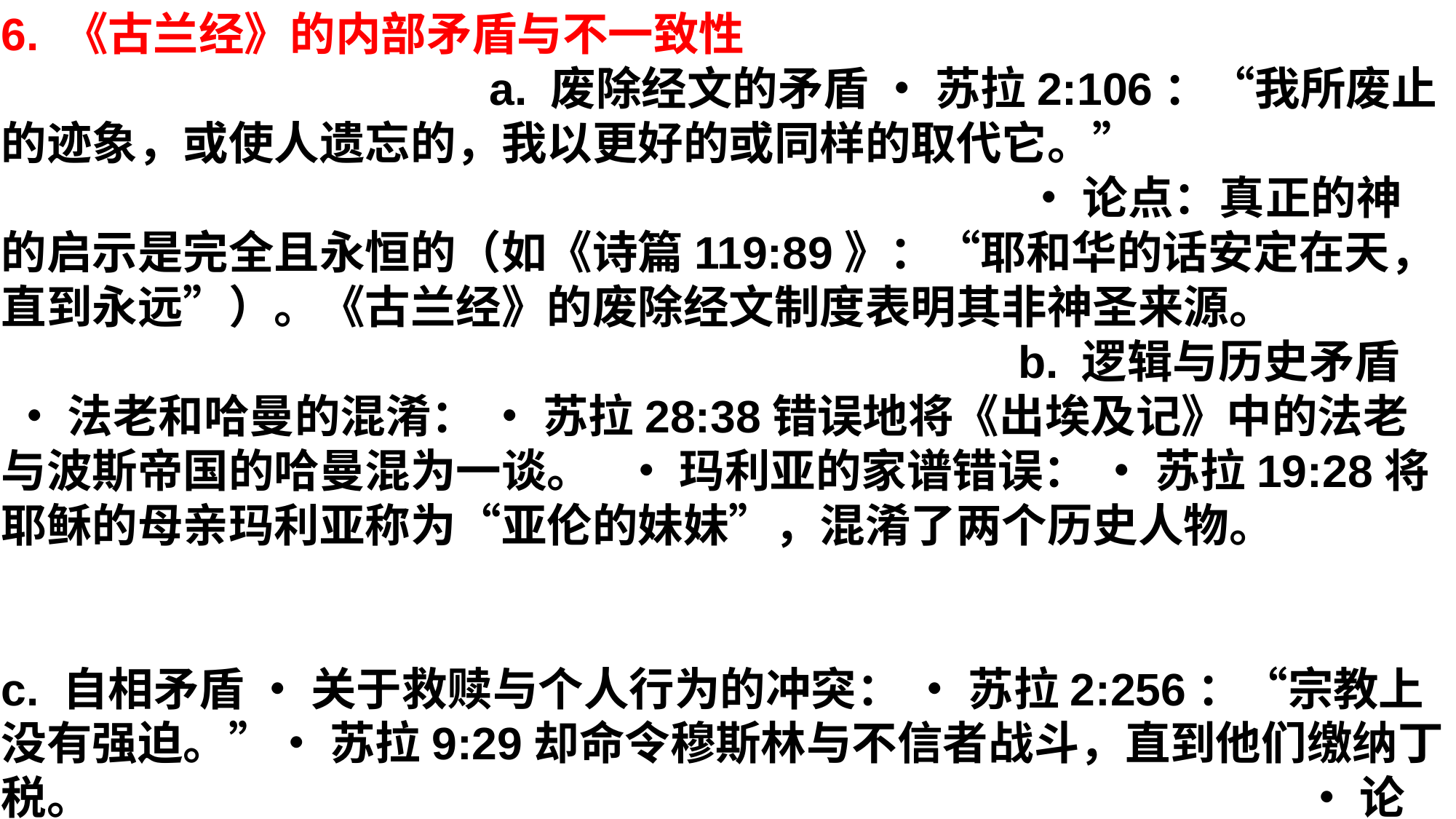

6. 《古兰经》的内部矛盾与不一致性                                                                                                                  a. 废除经文的矛盾 • 苏拉2:106：“我所废止的迹象，或使人遗忘的，我以更好的或同样的取代它。”                                                                                                                                 • 论点：真正的神的启示是完全且永恒的（如《诗篇119:89》：“耶和华的话安定在天，直到永远”）。《古兰经》的废除经文制度表明其非神圣来源。                                                                                                                  b. 逻辑与历史矛盾 • 法老和哈曼的混淆： • 苏拉28:38错误地将《出埃及记》中的法老与波斯帝国的哈曼混为一谈。   • 玛利亚的家谱错误： • 苏拉19:28将耶稣的母亲玛利亚称为“亚伦的妹妹”，混淆了两个历史人物。

c. 自相矛盾 • 关于救赎与个人行为的冲突： • 苏拉2:256：“宗教上没有强迫。”• 苏拉9:29却命令穆斯林与不信者战斗，直到他们缴纳丁税。                                                                                                                     • 论点：神的启示不应包含如此明显的矛盾。